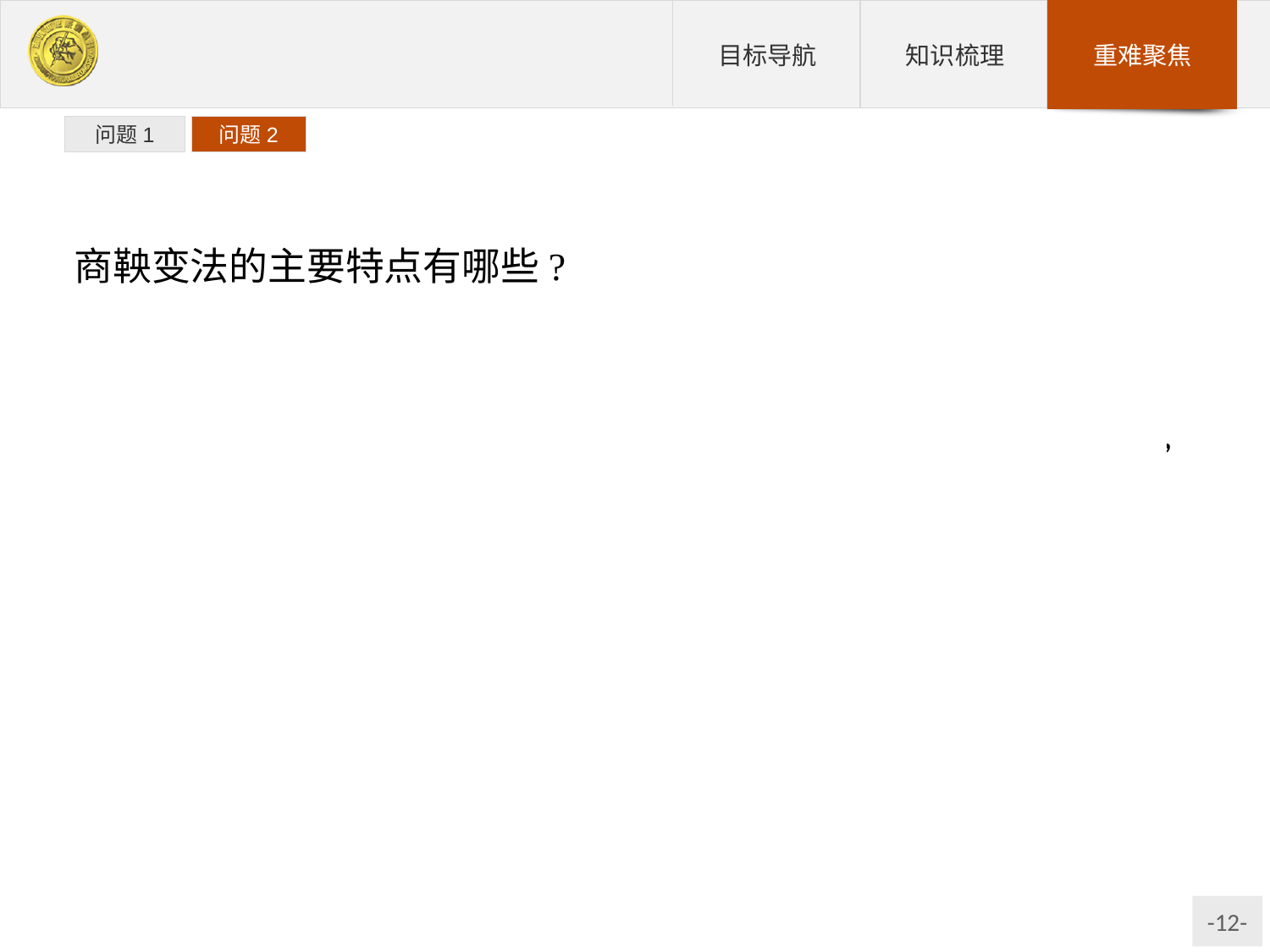

问题1
问题2
商鞅变法的主要特点有哪些?
(1)全面性:涉及政治、经济、军事、法律、思想文化、社会习俗以及日常行为准则等方面,对奴隶制进行了全方位的改革。
(2)进步性:以废除奴隶制贵族特权,促进封建经济发展为目的,是一次符合历史发展潮流的地主阶级改革。
(3)彻底性:以法律形式推行各项改革措施,采取严厉手段加强思想控制,严惩反对势力。
(4)创新性:创建了一系列适合社会发展的新制度,推动了政治进步和经济发展,为秦国富国强兵和统一全国奠定了基础。
(5)持久性:商鞅变法的主要措施一直为秦国继承和发展,其执行力和影响力是战国时期的其他改革变法都不能比拟的。